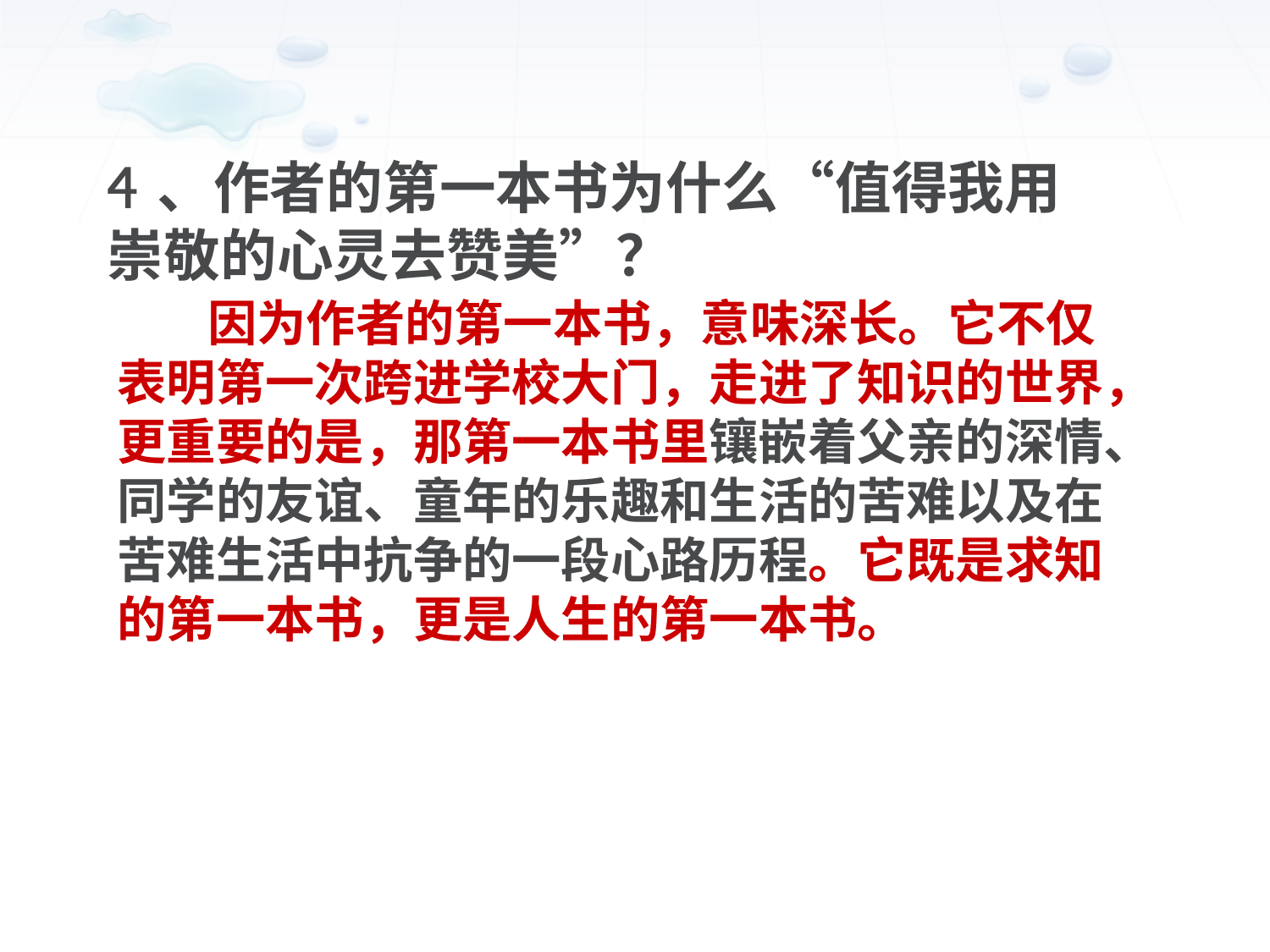

4、作者的第一本书为什么“值得我用崇敬的心灵去赞美”？
       因为作者的第一本书，意味深长。它不仅表明第一次跨进学校大门，走进了知识的世界，更重要的是，那第一本书里镶嵌着父亲的深情、同学的友谊、童年的乐趣和生活的苦难以及在苦难生活中抗争的一段心路历程。它既是求知的第一本书，更是人生的第一本书。